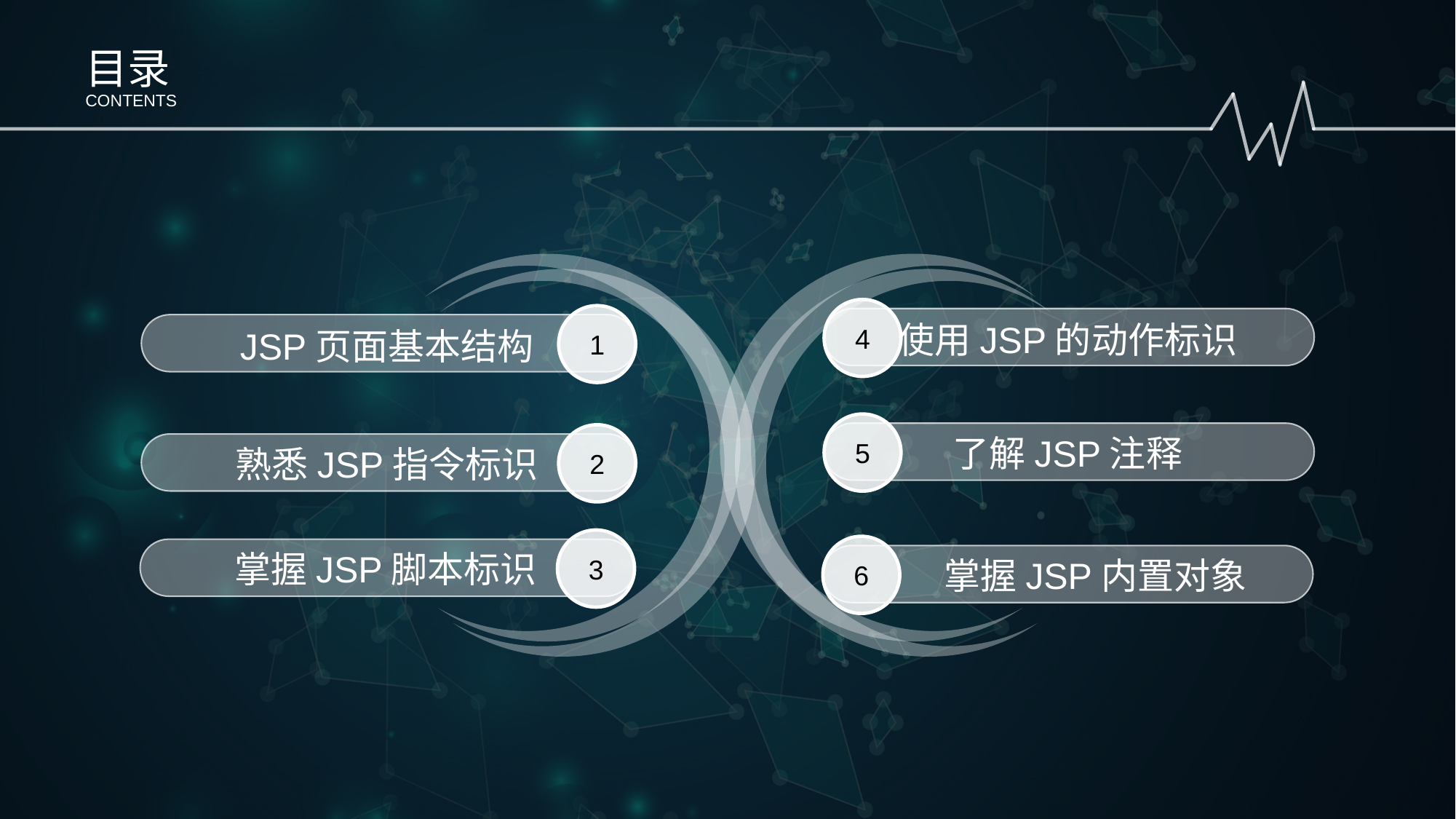

目录
CONTENTS

4

使用JSP的动作标识
1

JSP页面基本结构
5

了解JSP注释
2

熟悉JSP指令标识
3

掌握JSP脚本标识
6

      掌握JSP内置对象